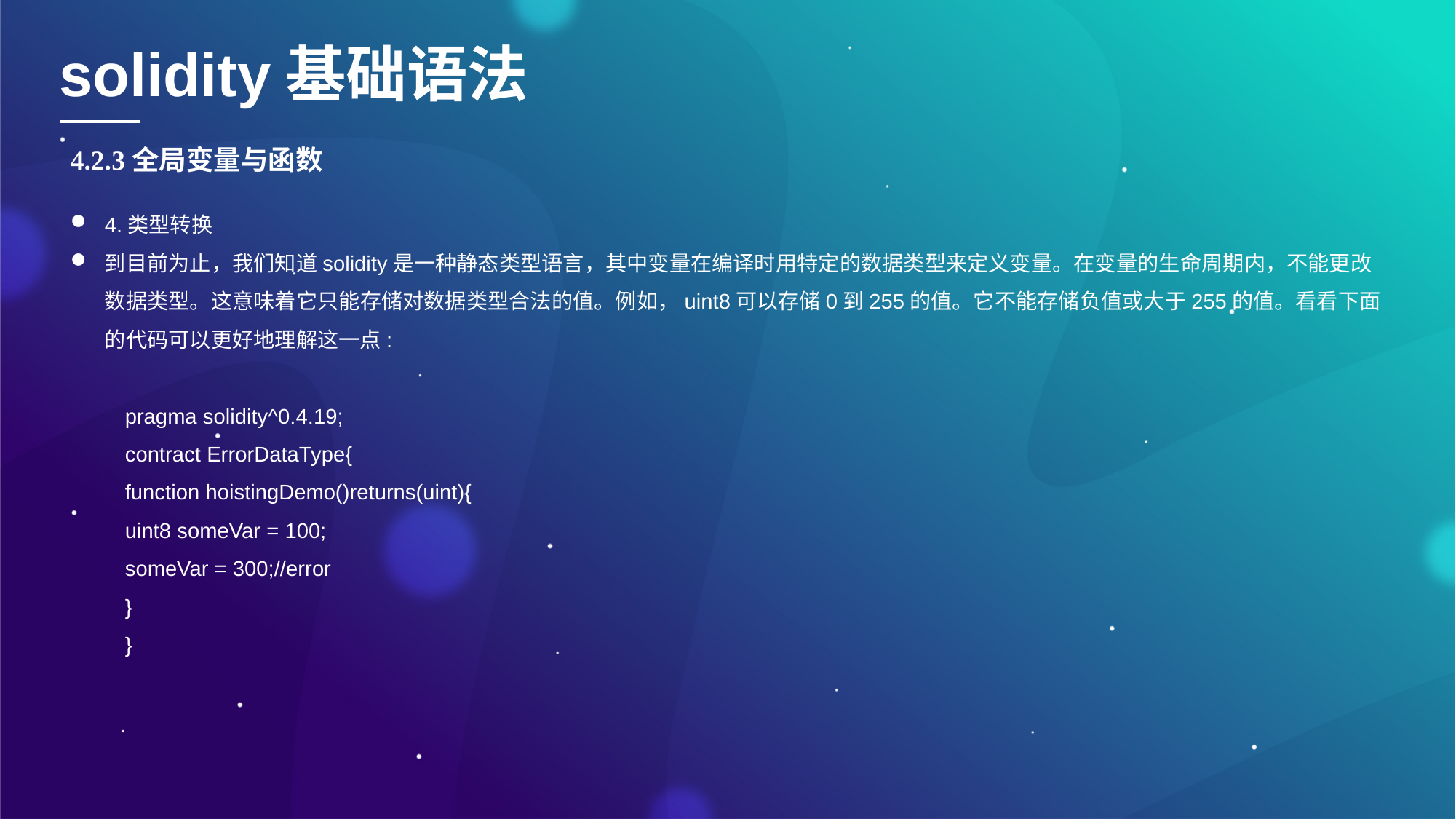

solidity基础语法
4.2.3全局变量与函数
4.类型转换
到目前为止，我们知道solidity是一种静态类型语言，其中变量在编译时用特定的数据类型来定义变量。在变量的生命周期内，不能更改数据类型。这意味着它只能存储对数据类型合法的值。例如，uint8可以存储0到255的值。它不能存储负值或大于255的值。看看下面的代码可以更好地理解这一点:

pragma solidity^0.4.19;
contract ErrorDataType{
function hoistingDemo()returns(uint){
uint8 someVar = 100;
someVar = 300;//error
}
}